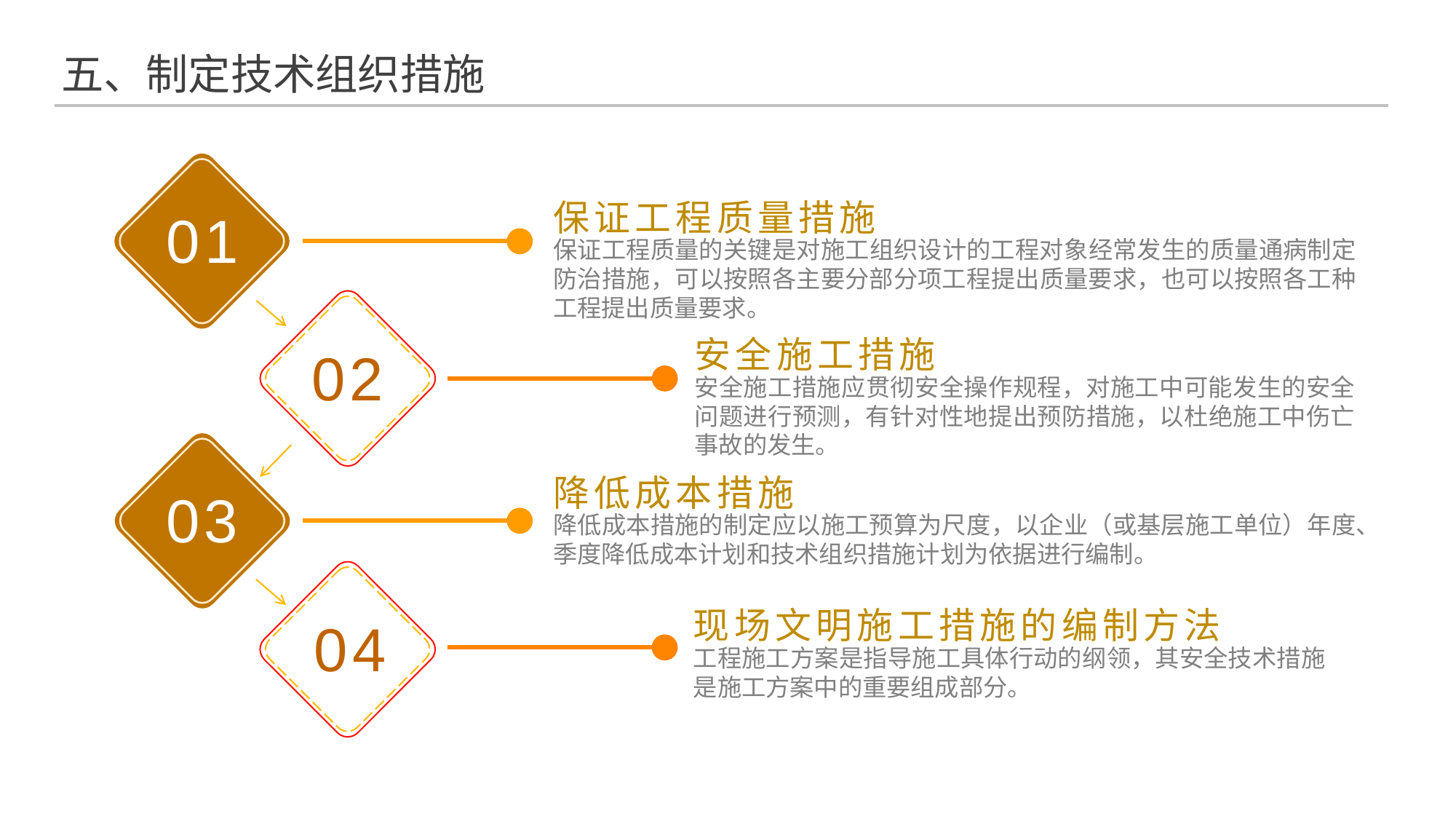

五、制定技术组织措施

保证工程质量措施
01

保证工程质量的关键是对施工组织设计的工程对象经常发生的质量通病制定防治措施，可以按照各主要分部分项工程提出质量要求，也可以按照各工种工程提出质量要求。

安全施工措施
02

安全施工措施应贯彻安全操作规程，对施工中可能发生的安全问题进行预测，有针对性地提出预防措施，以杜绝施工中伤亡事故的发生。

降低成本措施
03
降低成本措施的制定应以施工预算为尺度，以企业（或基层施工单位）年度、季度降低成本计划和技术组织措施计划为依据进行编制。

现场文明施工措施的编制方法
04

工程施工方案是指导施工具体行动的纲领，其安全技术措施是施工方案中的重要组成部分。